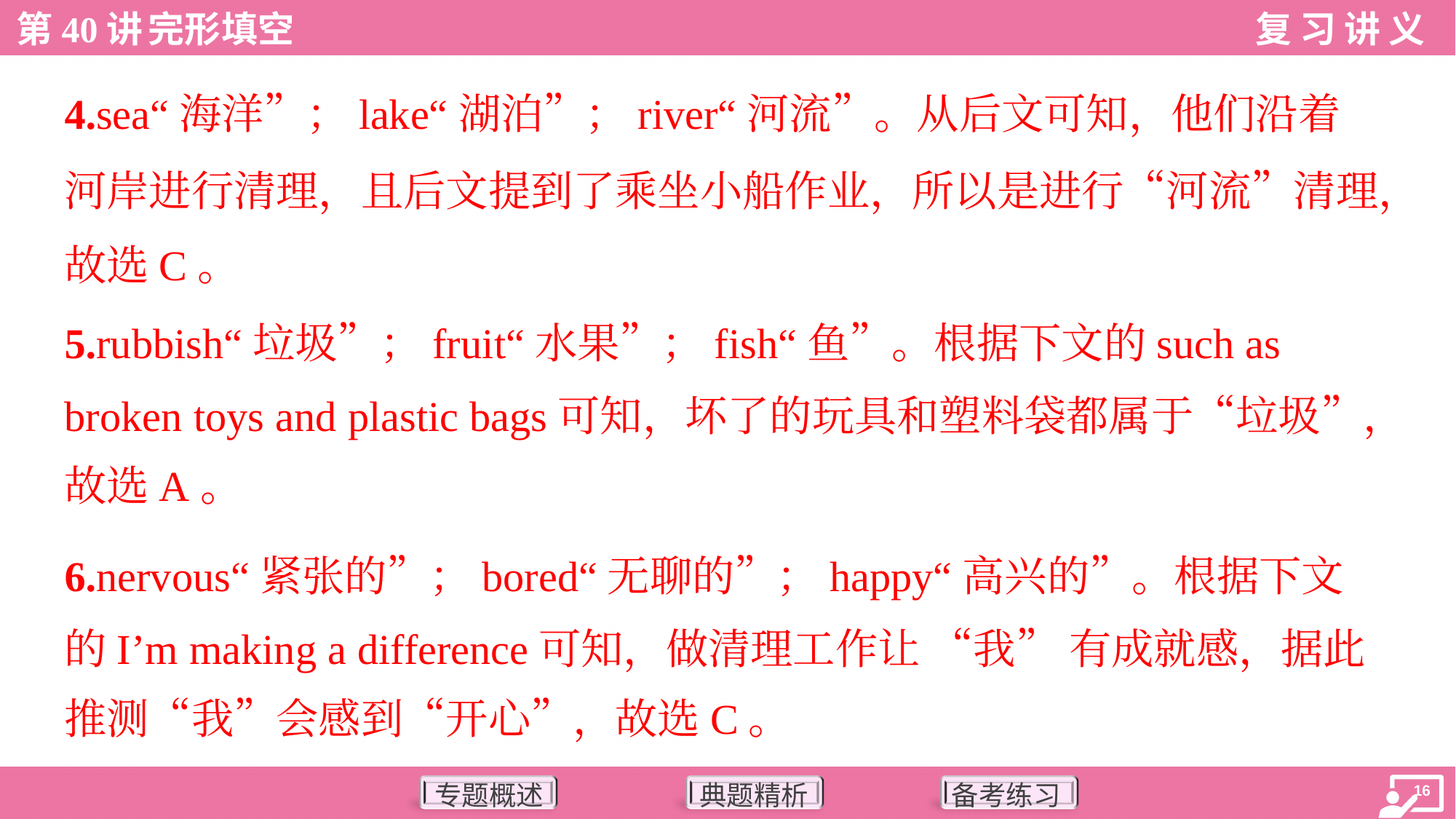

4.sea“海洋”；lake“湖泊”；river“河流”。从后文可知，他们沿着
河岸进行清理，且后文提到了乘坐小船作业，所以是进行“河流”清理，
故选C。
5.rubbish“垃圾”；fruit“水果”；fish“鱼”。根据下文的such as
broken toys and plastic bags可知，坏了的玩具和塑料袋都属于“垃圾”，
故选A。
6.nervous“紧张的”；bored“无聊的”；happy“高兴的”。根据下文
的I’m making a difference可知，做清理工作让 “我” 有成就感，据此
推测“我”会感到“开心”，故选C。